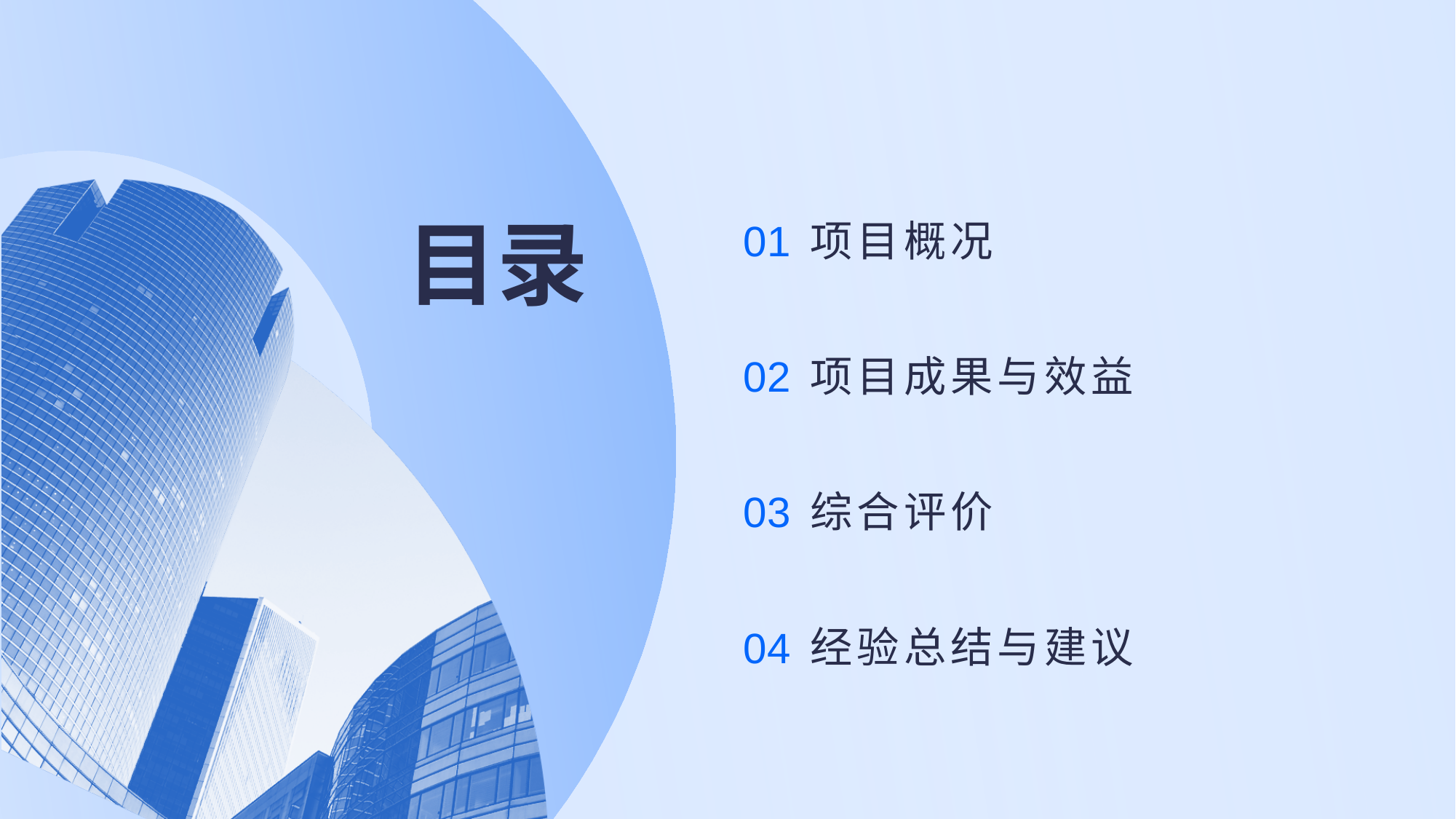

# 目录
01
项目概况
02
项目成果与效益
03
综合评价
04
经验总结与建议